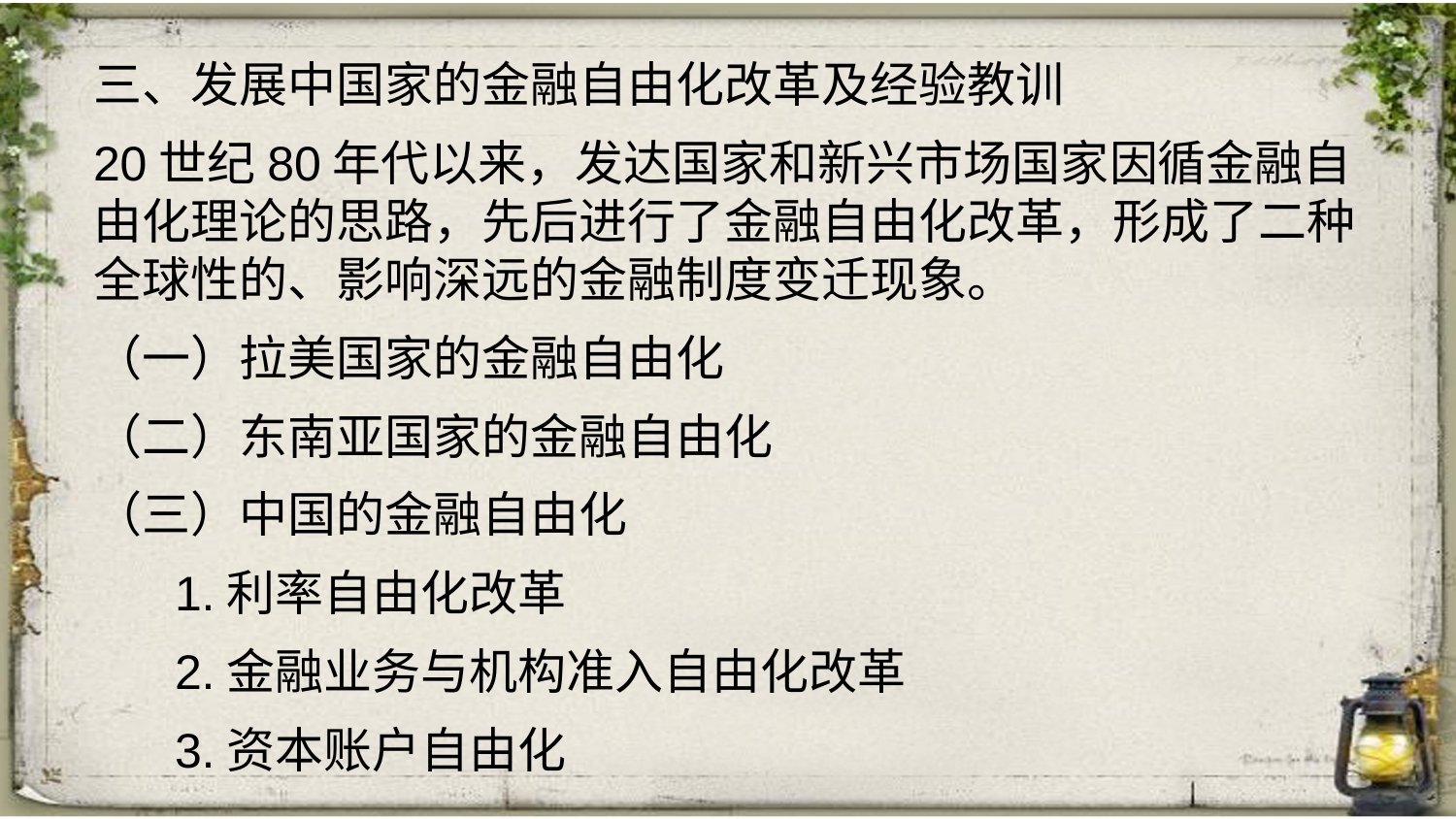

三、发展中国家的金融自由化改革及经验教训
20世纪80年代以来，发达国家和新兴市场国家因循金融自由化理论的思路，先后进行了金融自由化改革，形成了二种全球性的、影响深远的金融制度变迁现象。
（一）拉美国家的金融自由化
（二）东南亚国家的金融自由化
（三）中国的金融自由化
      1.利率自由化改革
      2.金融业务与机构准入自由化改革
      3.资本账户自由化